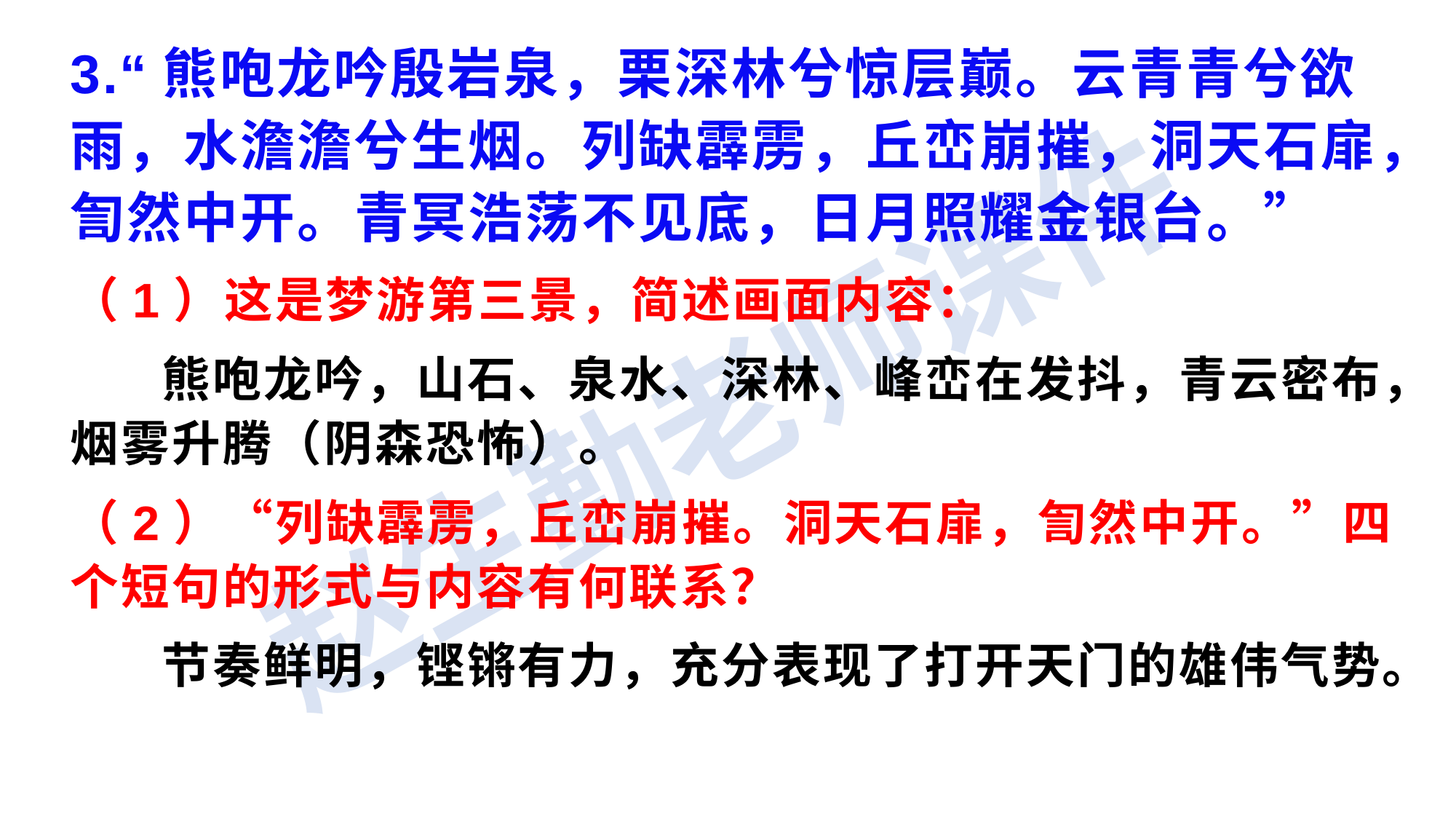

3.“熊咆龙吟殷岩泉，栗深林兮惊层巅。云青青兮欲雨，水澹澹兮生烟。列缺霹雳，丘峦崩摧，洞天石扉，訇然中开。青冥浩荡不见底，日月照耀金银台。”
（1）这是梦游第三景，简述画面内容：
      熊咆龙吟，山石、泉水、深林、峰峦在发抖，青云密布，烟雾升腾（阴森恐怖）。
（2）“列缺霹雳，丘峦崩摧。洞天石扉，訇然中开。”四个短句的形式与内容有何联系？
      节奏鲜明，铿锵有力，充分表现了打开天门的雄伟气势。